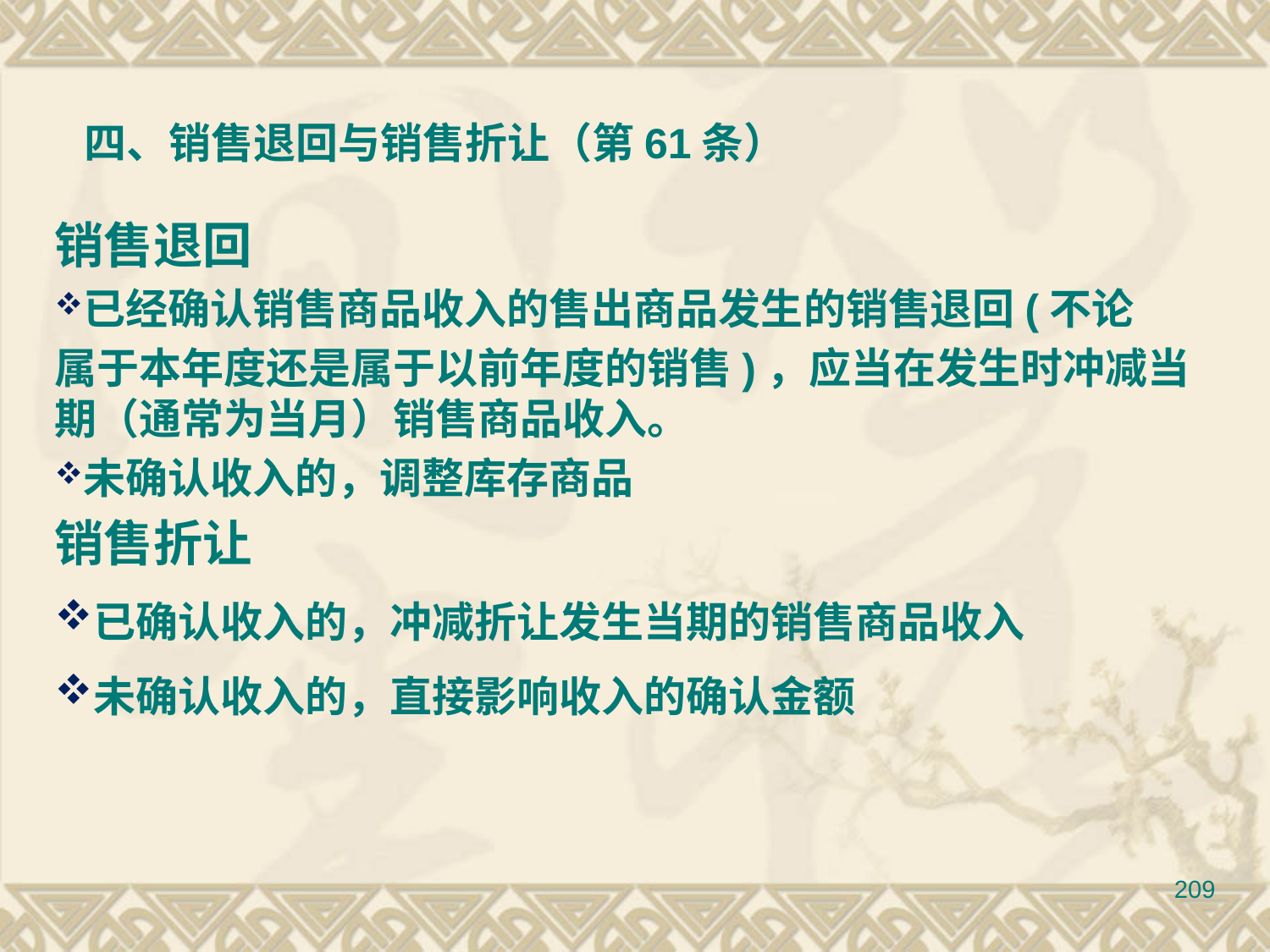

销售退回
已经确认销售商品收入的售出商品发生的销售退回(不论
属于本年度还是属于以前年度的销售)，应当在发生时冲减当期（通常为当月）销售商品收入。
未确认收入的，调整库存商品
销售折让
已确认收入的，冲减折让发生当期的销售商品收入
未确认收入的，直接影响收入的确认金额

 四、销售退回与销售折让（第61条）

209